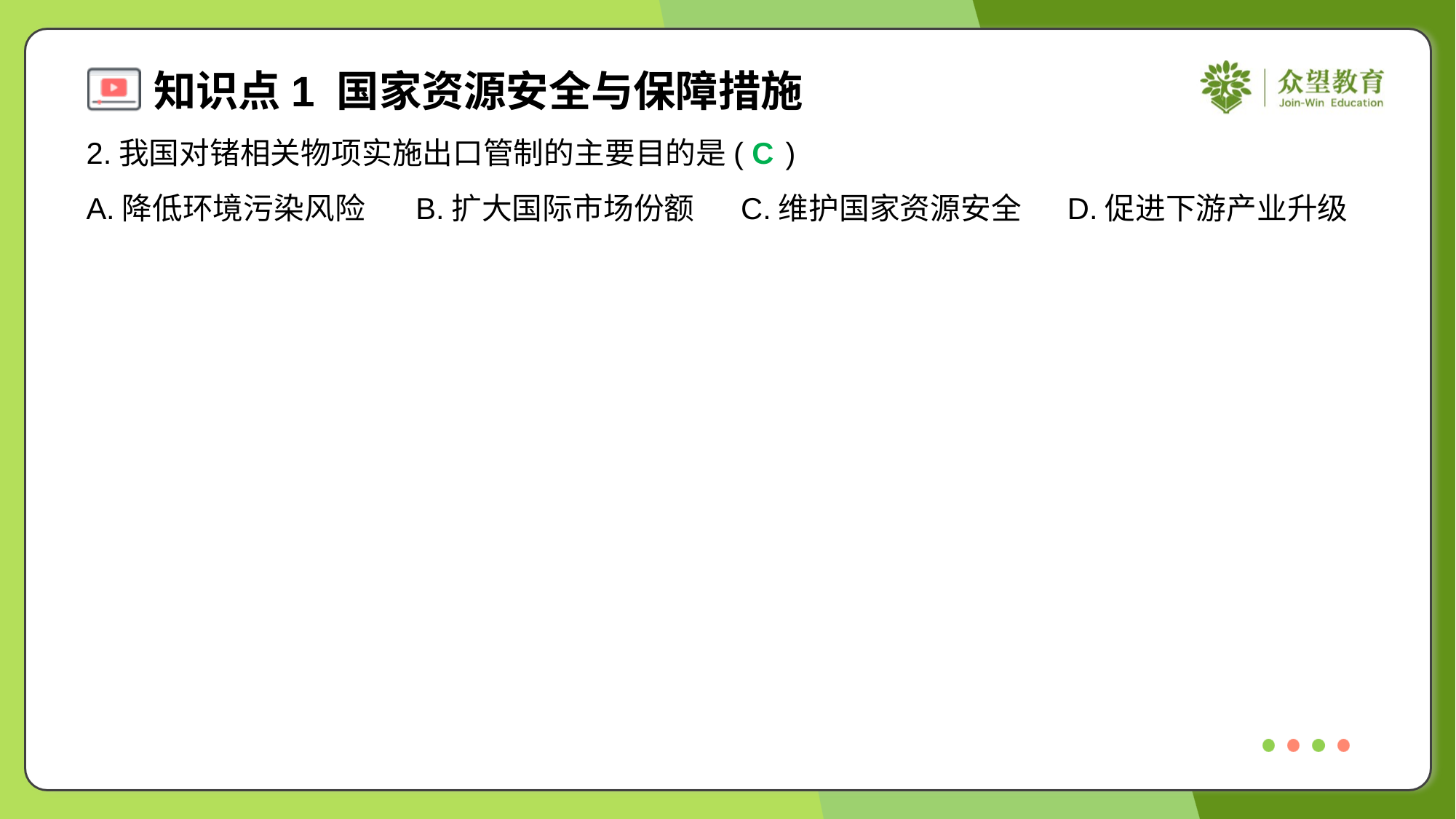

2.我国对锗相关物项实施出口管制的主要目的是(     )
C
A.降低环境污染风险	B.扩大国际市场份额	C.维护国家资源安全	D.促进下游产业升级